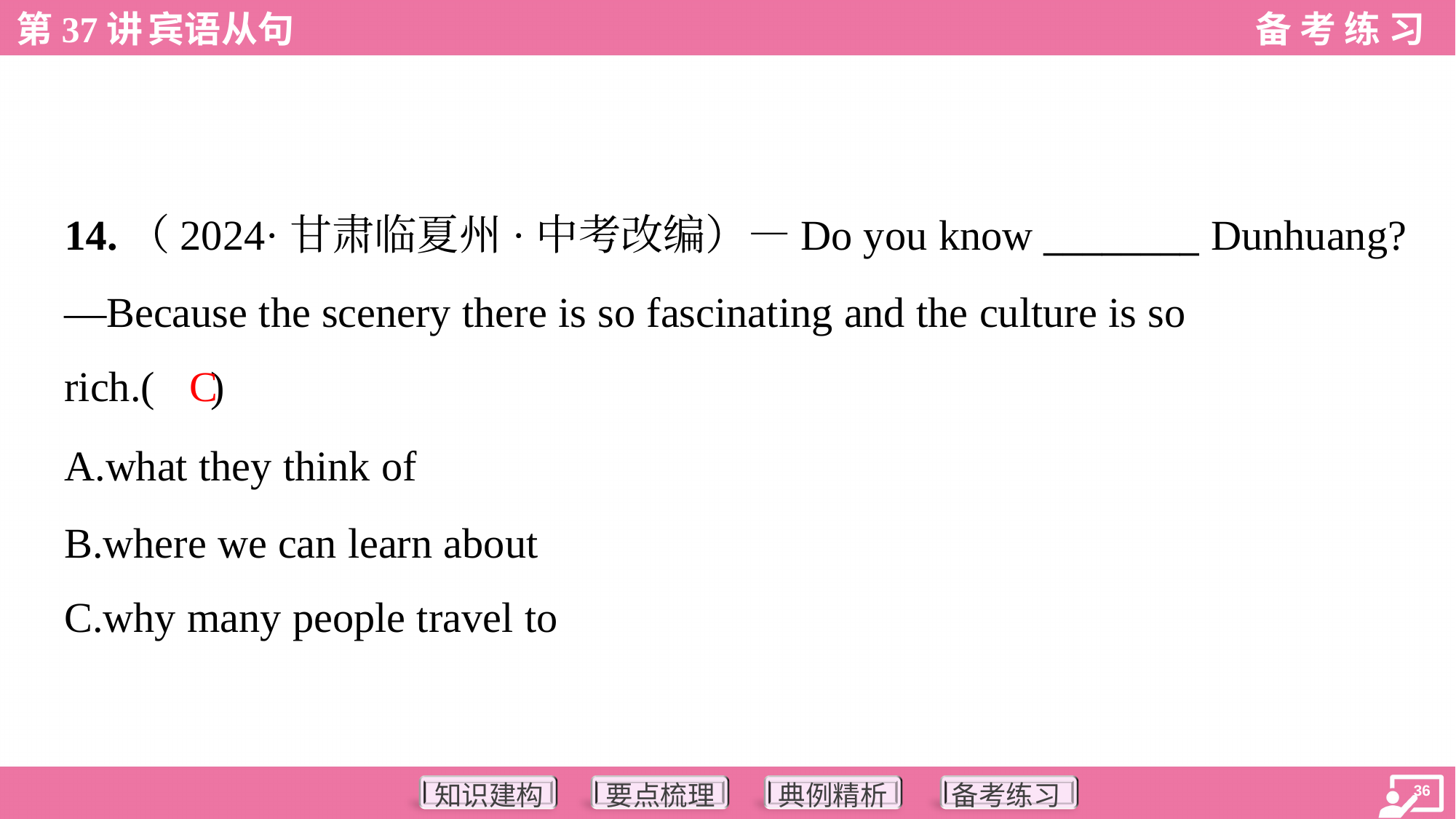

14.（2024·甘肃临夏州·中考改编）—Do you know ________ Dunhuang?
—Because the scenery there is so fascinating and the culture is so
rich.(     )
C
A.what they think of
B.where we can learn about
C.why many people travel to